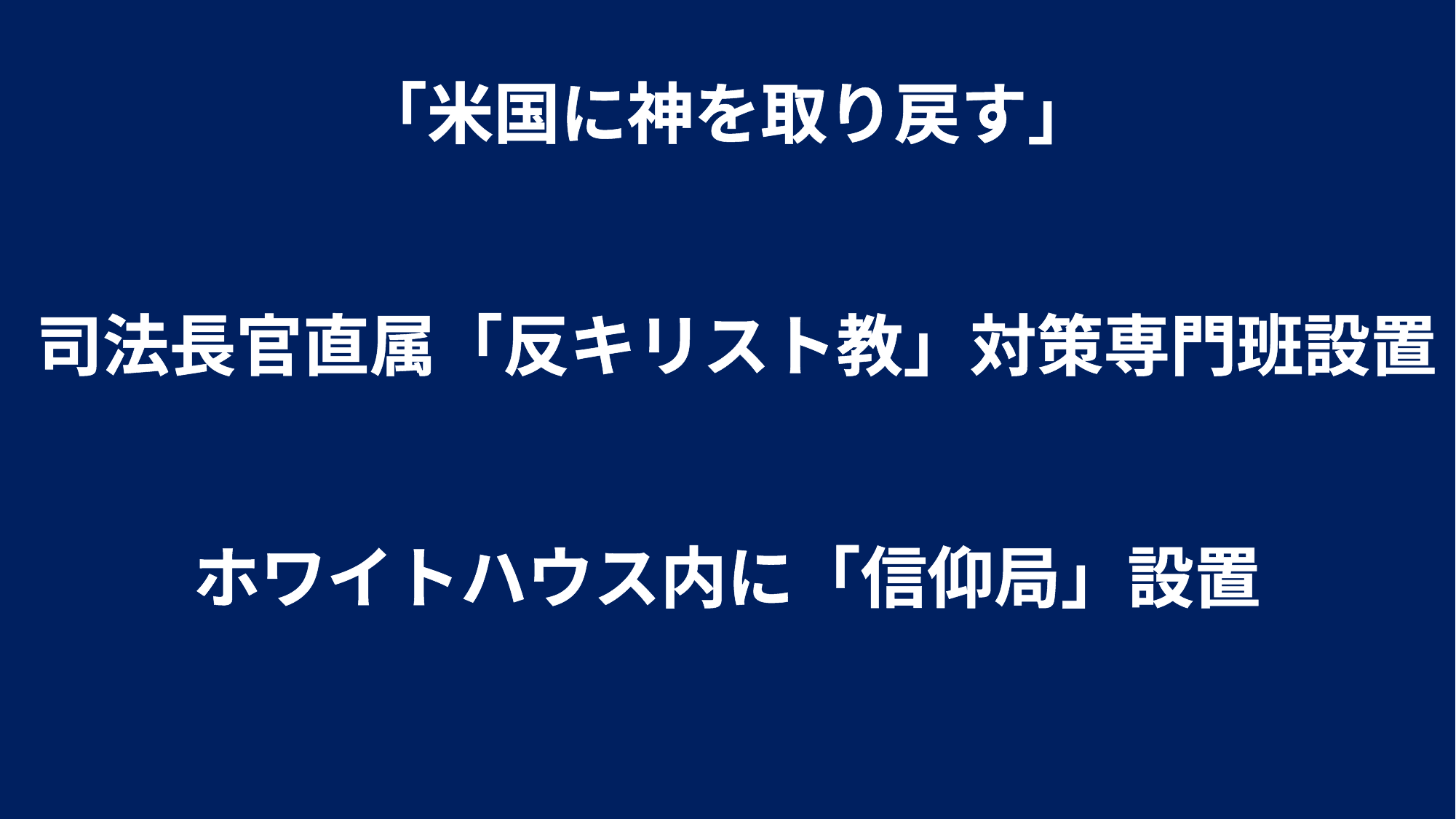

「米国に神を取り戻す」
司法長官直属「反キリスト教」対策専門班設置
ホワイトハウス内に「信仰局」設置